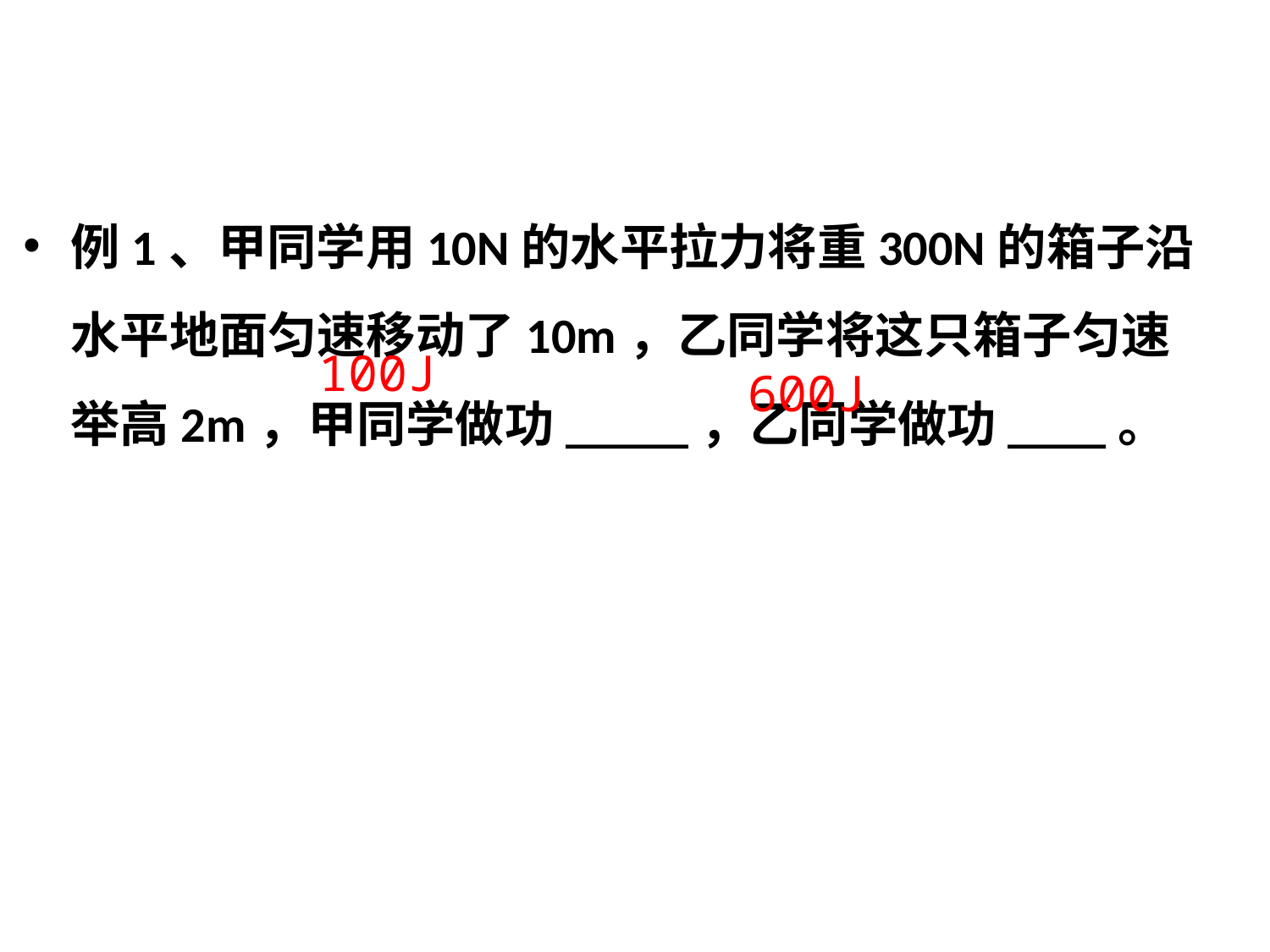

例1、甲同学用10N的水平拉力将重300N的箱子沿水平地面匀速移动了10m，乙同学将这只箱子匀速举高2m，甲同学做功_____，乙同学做功____。
100J
600J